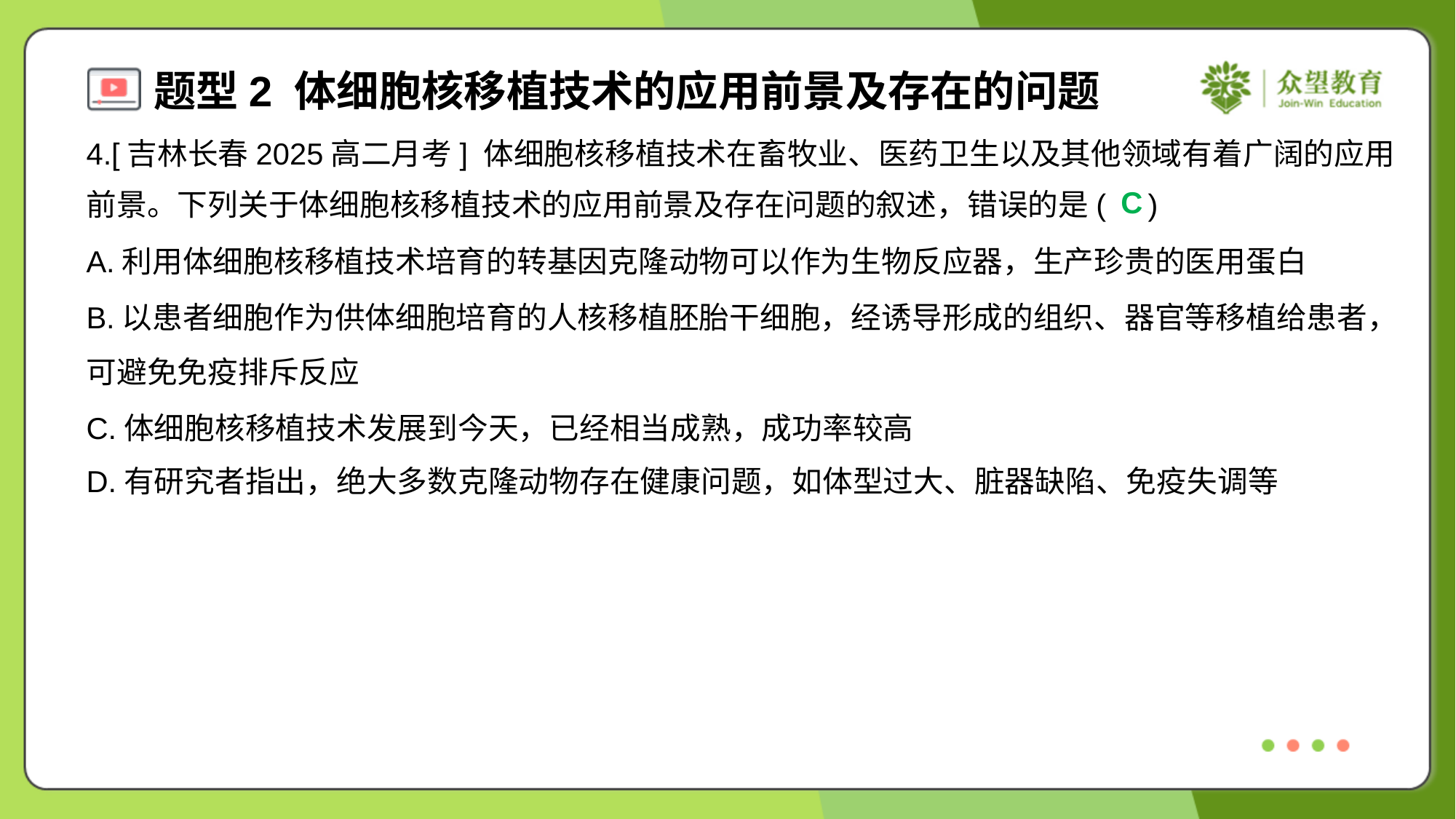

4.[吉林长春2025高二月考] 体细胞核移植技术在畜牧业、医药卫生以及其他领域有着广阔的应用
前景。下列关于体细胞核移植技术的应用前景及存在问题的叙述，错误的是(     )
C
A.利用体细胞核移植技术培育的转基因克隆动物可以作为生物反应器，生产珍贵的医用蛋白
B.以患者细胞作为供体细胞培育的人核移植胚胎干细胞，经诱导形成的组织、器官等移植给患者，
可避免免疫排斥反应
C.体细胞核移植技术发展到今天，已经相当成熟，成功率较高
D.有研究者指出，绝大多数克隆动物存在健康问题，如体型过大、脏器缺陷、免疫失调等